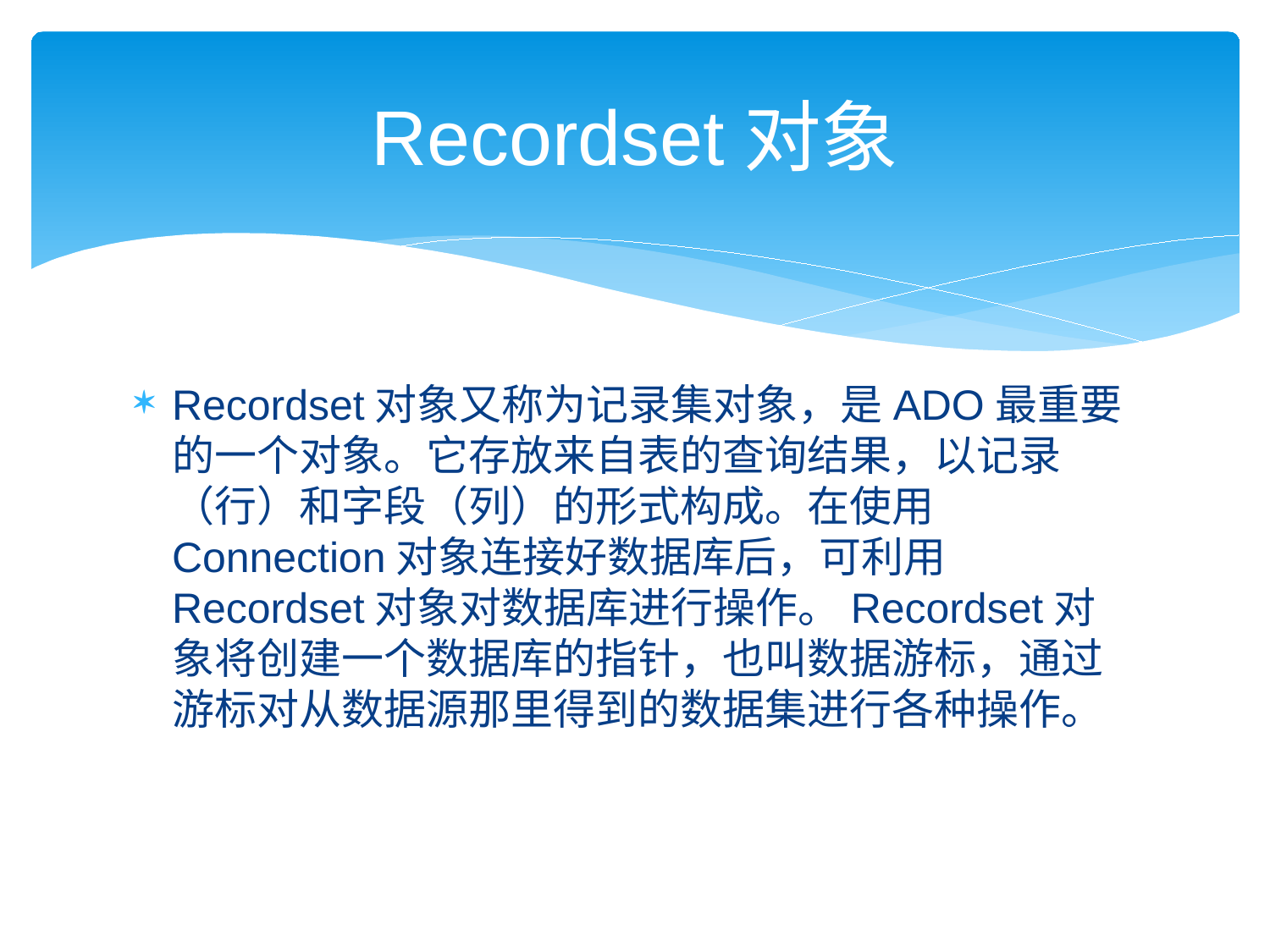

# Recordset对象
Recordset对象又称为记录集对象，是ADO最重要的一个对象。它存放来自表的查询结果，以记录（行）和字段（列）的形式构成。在使用Connection对象连接好数据库后，可利用Recordset对象对数据库进行操作。Recordset对象将创建一个数据库的指针，也叫数据游标，通过游标对从数据源那里得到的数据集进行各种操作。